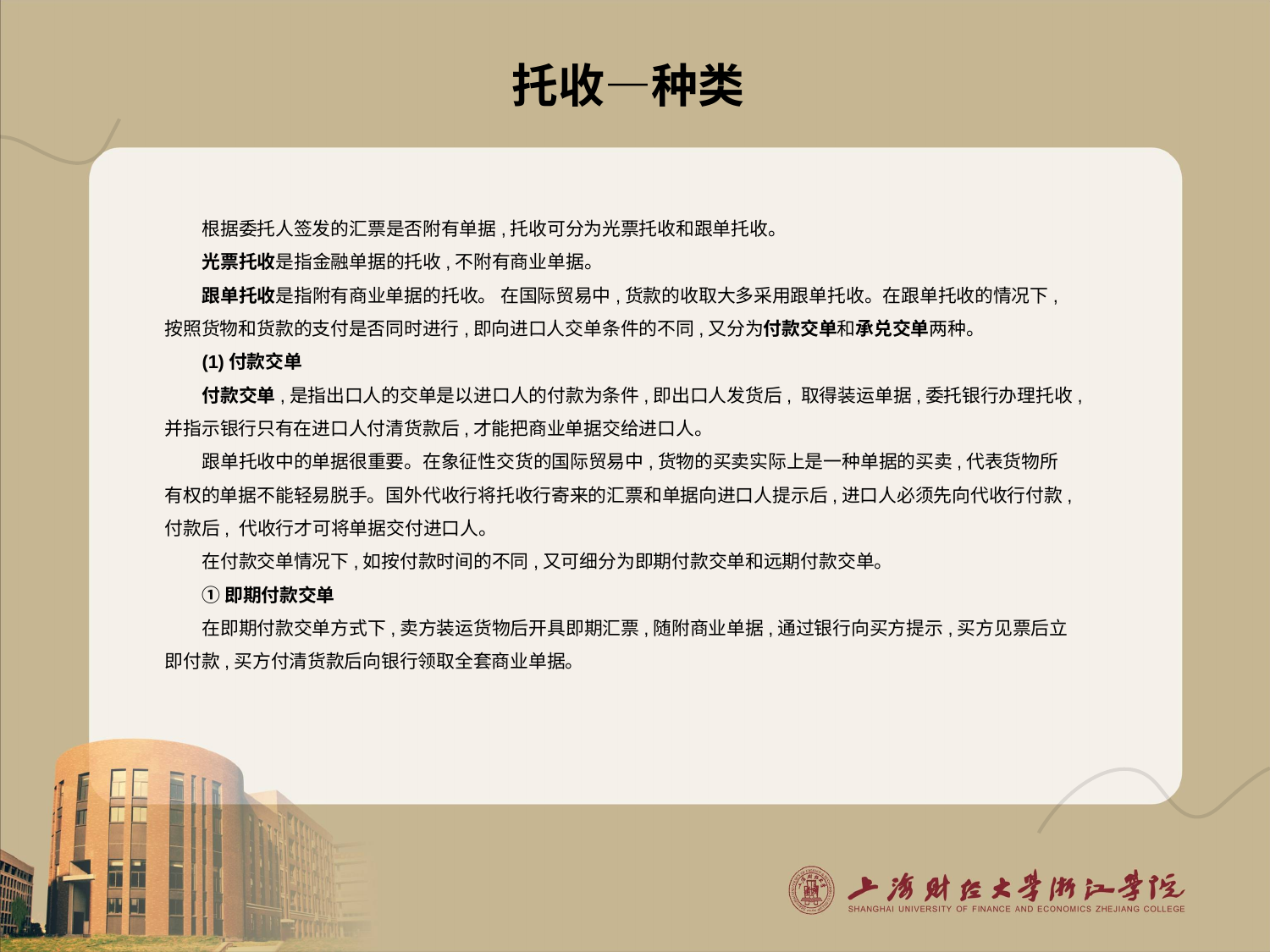

# 托收—种类
根据委托人签发的汇票是否附有单据,托收可分为光票托收和跟单托收。
光票托收是指金融单据的托收,不附有商业单据。
跟单托收是指附有商业单据的托收。 在国际贸易中,货款的收取大多采用跟单托收。在跟单托收的情况下,按照货物和货款的支付是否同时进行,即向进口人交单条件的不同,又分为付款交单和承兑交单两种。
(1)付款交单
付款交单,是指出口人的交单是以进口人的付款为条件,即出口人发货后, 取得装运单据,委托银行办理托收,并指示银行只有在进口人付清货款后,才能把商业单据交给进口人。
跟单托收中的单据很重要。在象征性交货的国际贸易中,货物的买卖实际上是一种单据的买卖,代表货物所有权的单据不能轻易脱手。国外代收行将托收行寄来的汇票和单据向进口人提示后,进口人必须先向代收行付款,付款后, 代收行才可将单据交付进口人。
在付款交单情况下,如按付款时间的不同,又可细分为即期付款交单和远期付款交单。
①即期付款交单
在即期付款交单方式下,卖方装运货物后开具即期汇票,随附商业单据,通过银行向买方提示,买方见票后立即付款,买方付清货款后向银行领取全套商业单据。